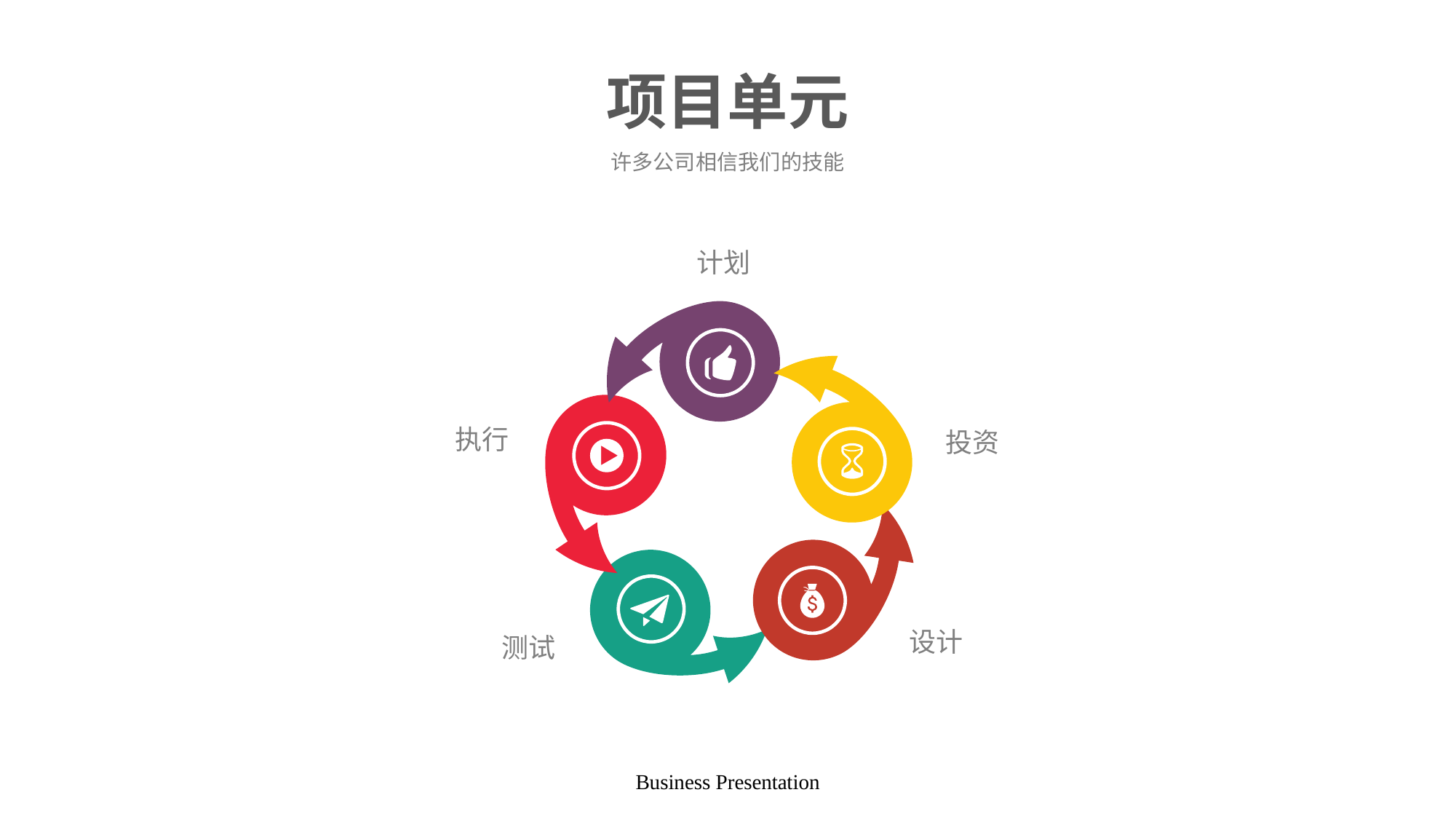

# 项目单元
许多公司相信我们的技能
计划

执行
投资

设计
测试
Business Presentation
45